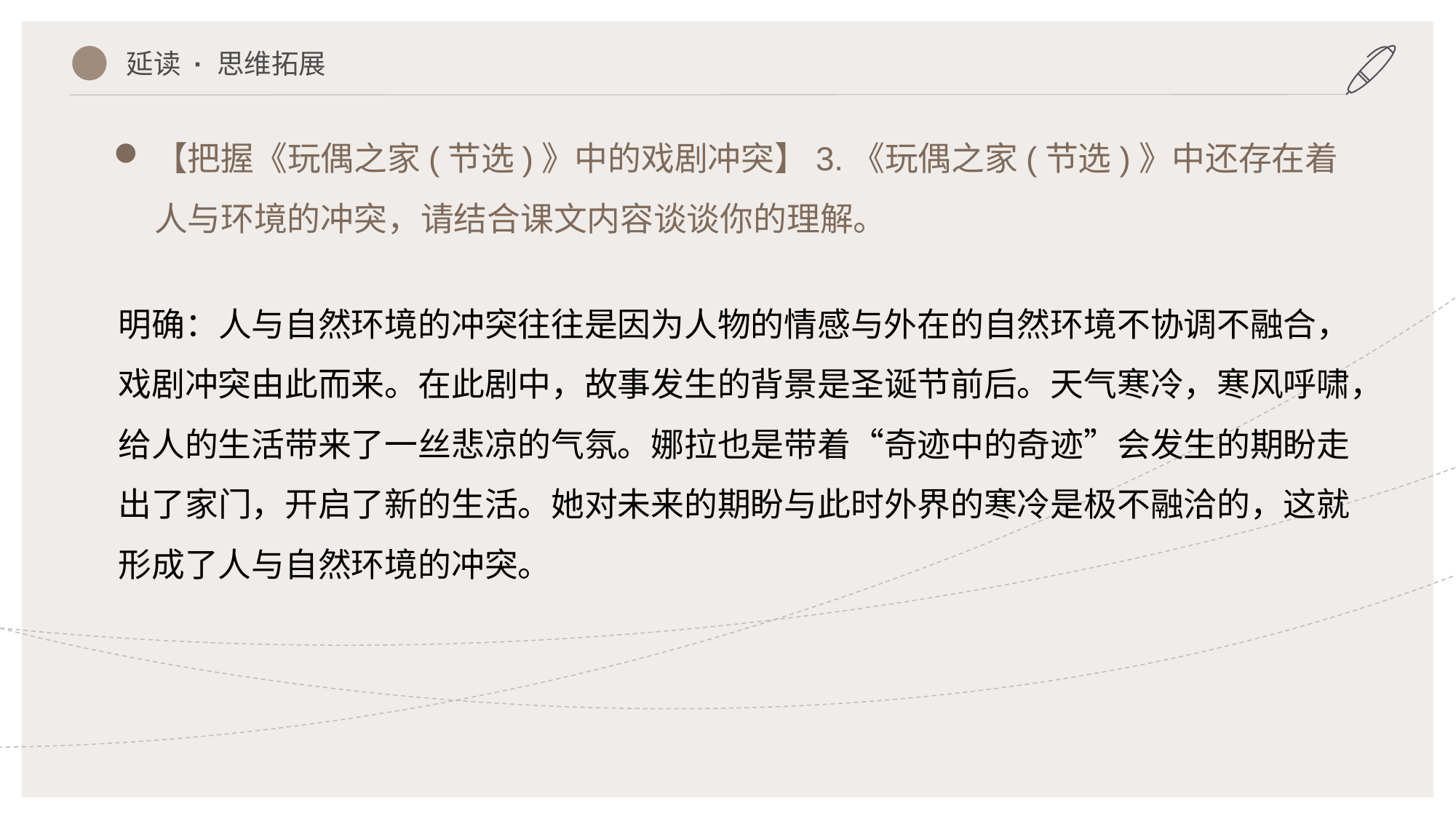

延读 · 思维拓展

【把握《玩偶之家(节选)》中的戏剧冲突】3.《玩偶之家(节选)》中还存在着人与环境的冲突，请结合课文内容谈谈你的理解。

明确：人与自然环境的冲突往往是因为人物的情感与外在的自然环境不协调不融合，戏剧冲突由此而来。在此剧中，故事发生的背景是圣诞节前后。天气寒冷，寒风呼啸，给人的生活带来了一丝悲凉的气氛。娜拉也是带着“奇迹中的奇迹”会发生的期盼走出了家门，开启了新的生活。她对未来的期盼与此时外界的寒冷是极不融洽的，这就形成了人与自然环境的冲突。